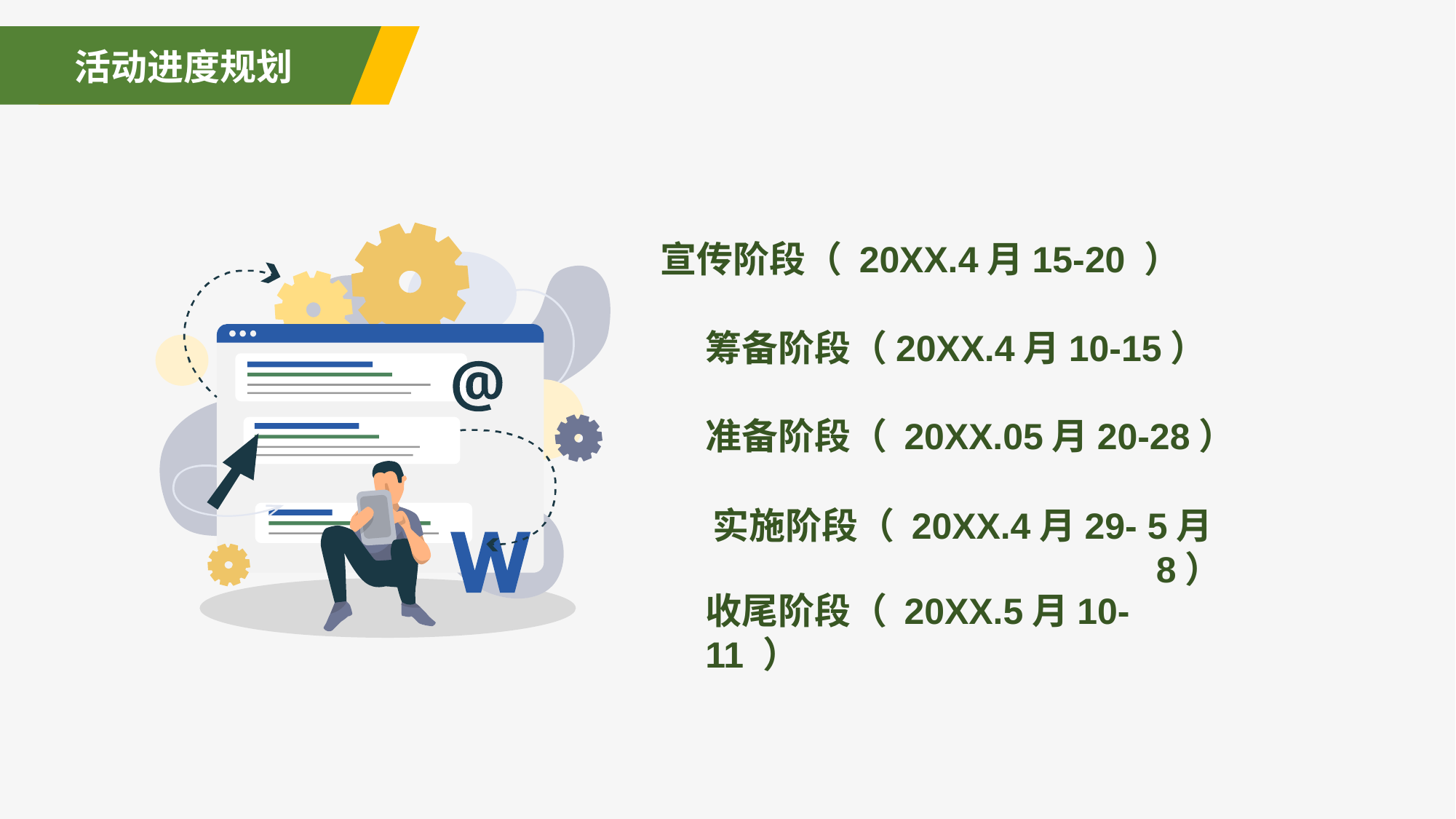

活动进度规划

宣传阶段（ 20XX.4月15-20 ）
筹备阶段（20XX.4月10-15）
准备阶段（ 20XX.05月20-28）
实施阶段（ 20XX.4月29- 5月8）
收尾阶段（ 20XX.5月10-11 ）